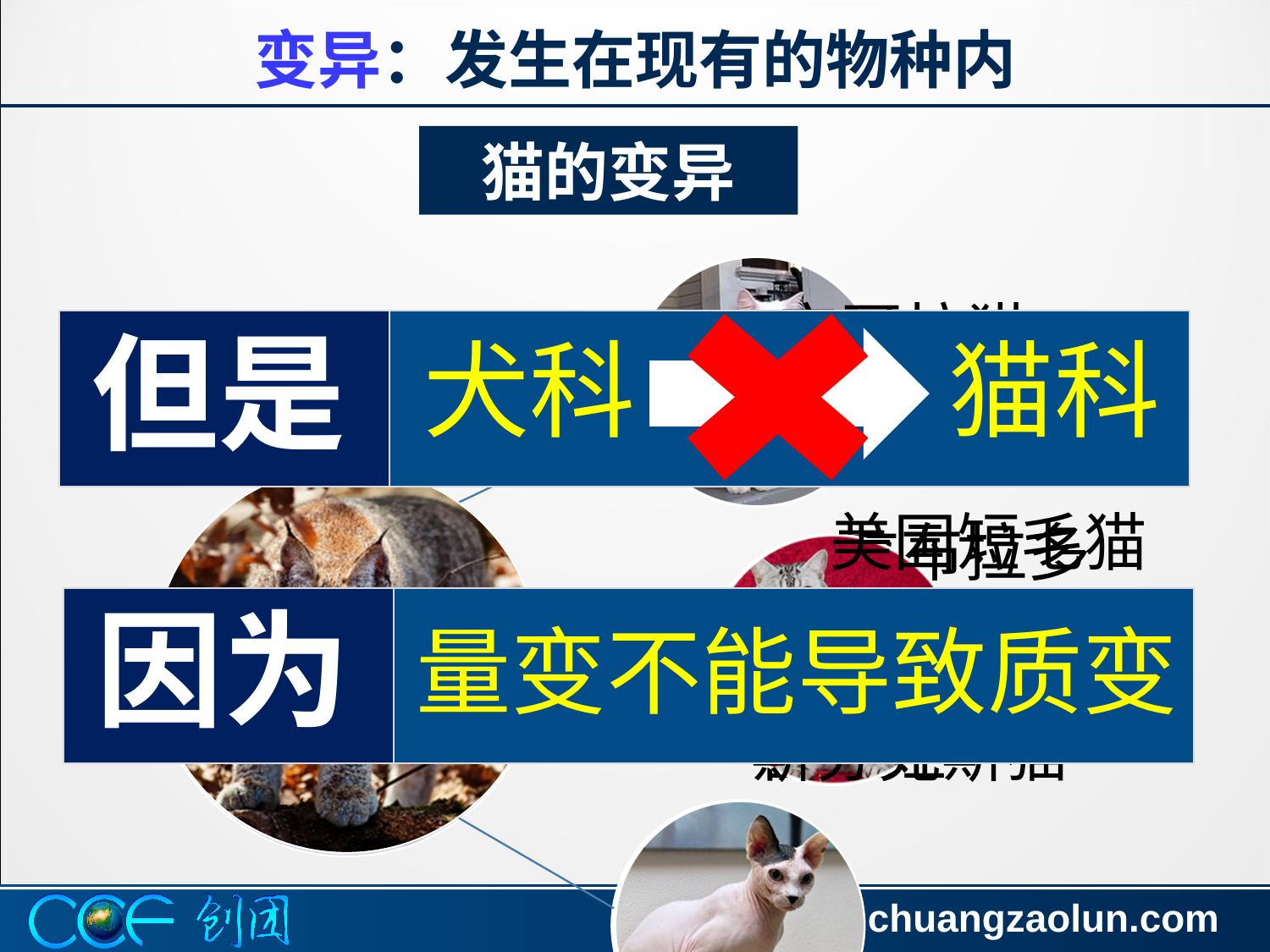

# Variation 7: canid and feline speciation
变异：发生在现有的物种内
狼的变异

大丹狗
拉布拉多
吉娃娃
猫的变异

安哥拉猫
美国短毛猫
斯芬克斯猫

犬科
猫科

但是

因为

量变不能导致质变